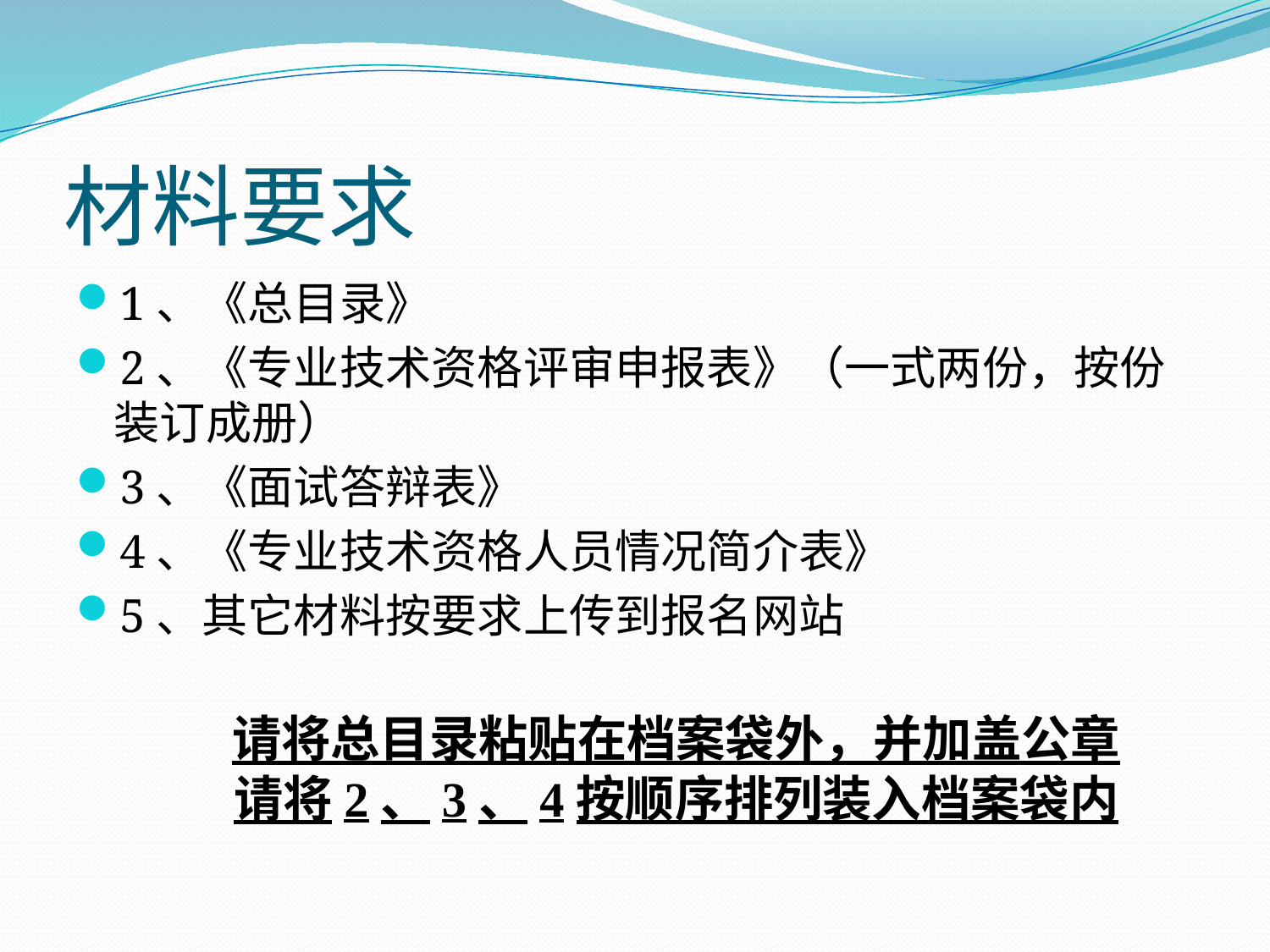

# 材料要求
1、《总目录》
2、《专业技术资格评审申报表》（一式两份，按份装订成册）
3、《面试答辩表》
4、《专业技术资格人员情况简介表》
5、其它材料按要求上传到报名网站

请将总目录粘贴在档案袋外，并加盖公章
请将2、3、4按顺序排列装入档案袋内